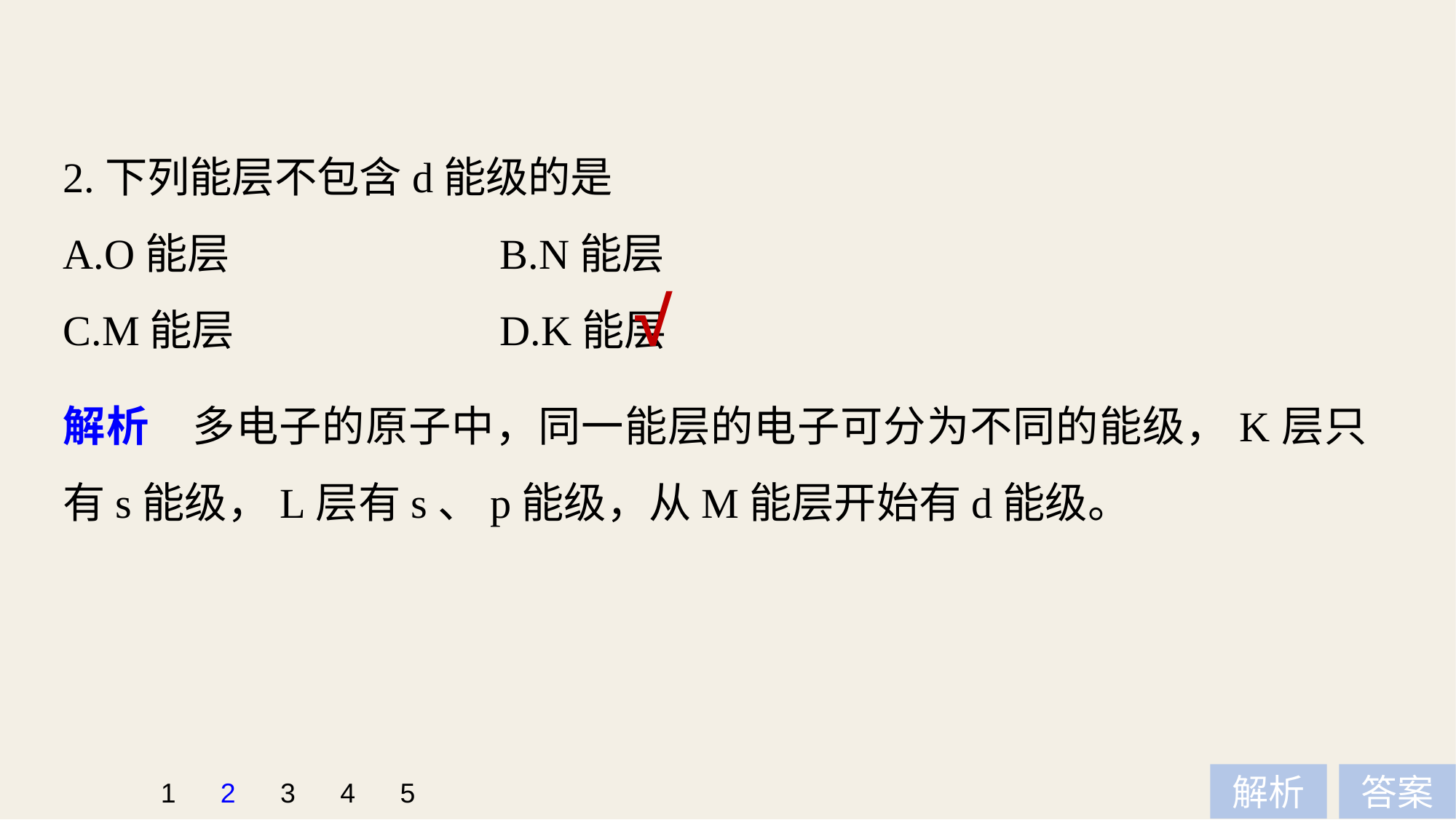

2.下列能层不包含d能级的是
A.O能层  			B.N能层
C.M能层  			D.K能层
√
解析　多电子的原子中，同一能层的电子可分为不同的能级，K层只有s能级，L层有s、p能级，从M能层开始有d能级。
1
2
3
4
5
解析
答案